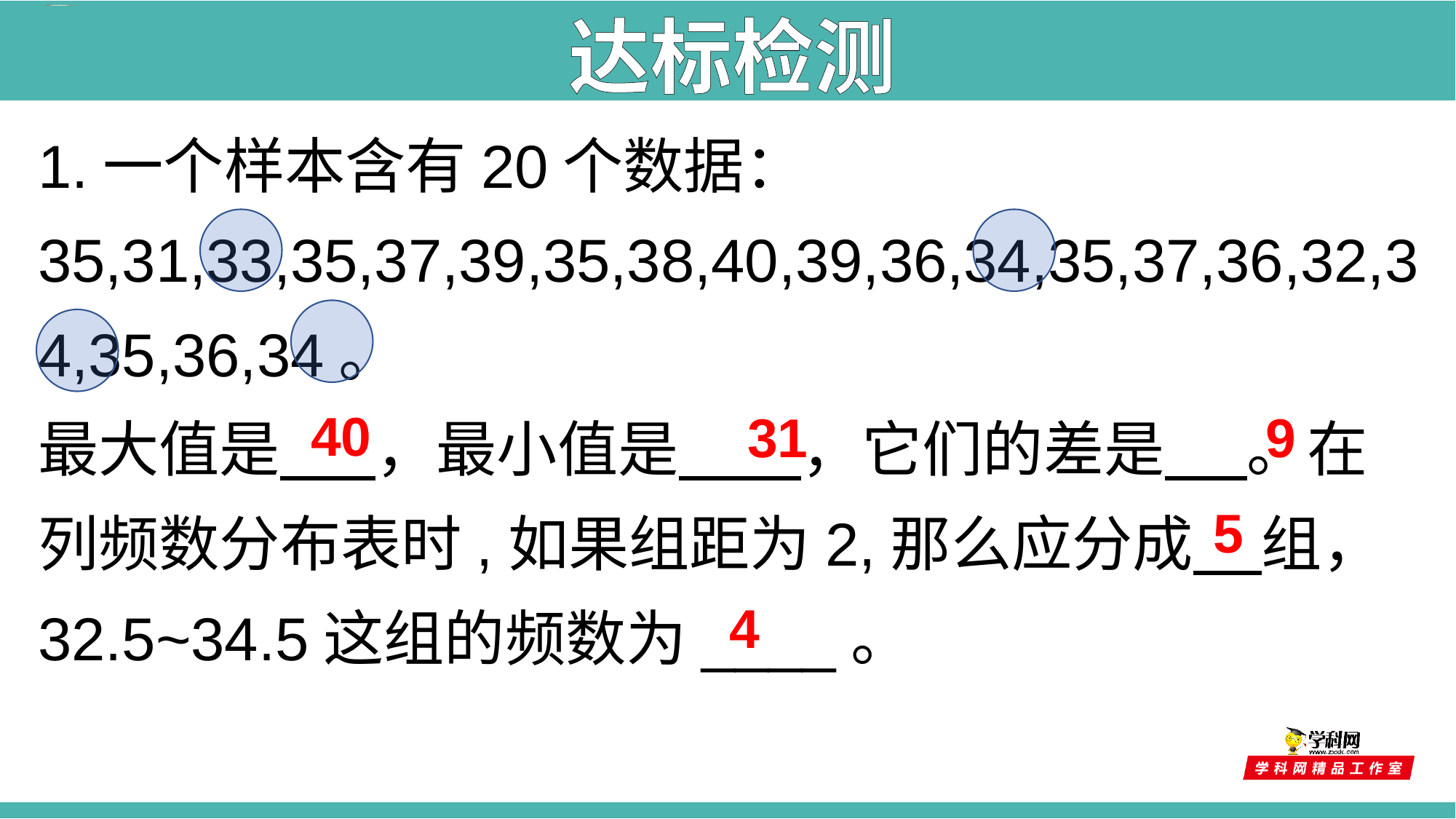

达标检测
1.一个样本含有20个数据：35,31,33,35,37,39,35,38,40,39,36,34,35,37,36,32,34,35,36,34。
最大值是       ，最小值是         ，它们的差是      。在列频数分布表时,如果组距为2,那么应分成     组，32.5~34.5这组的频数为____。

40
31
9
5
4